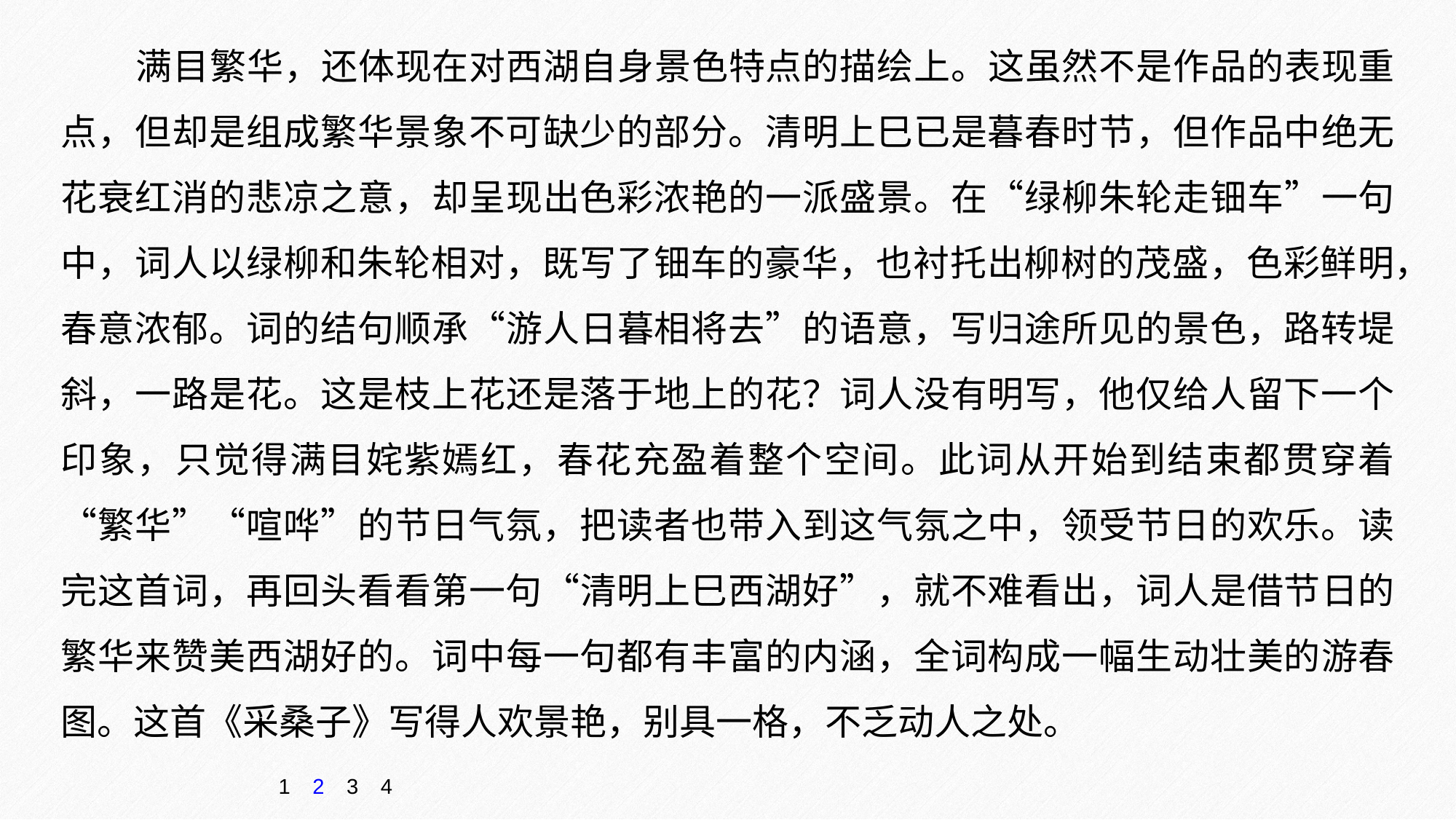

满目繁华，还体现在对西湖自身景色特点的描绘上。这虽然不是作品的表现重点，但却是组成繁华景象不可缺少的部分。清明上巳已是暮春时节，但作品中绝无花衰红消的悲凉之意，却呈现出色彩浓艳的一派盛景。在“绿柳朱轮走钿车”一句中，词人以绿柳和朱轮相对，既写了钿车的豪华，也衬托出柳树的茂盛，色彩鲜明，春意浓郁。词的结句顺承“游人日暮相将去”的语意，写归途所见的景色，路转堤斜，一路是花。这是枝上花还是落于地上的花？词人没有明写，他仅给人留下一个印象，只觉得满目姹紫嫣红，春花充盈着整个空间。此词从开始到结束都贯穿着“繁华”“喧哗”的节日气氛，把读者也带入到这气氛之中，领受节日的欢乐。读完这首词，再回头看看第一句“清明上巳西湖好”，就不难看出，词人是借节日的繁华来赞美西湖好的。词中每一句都有丰富的内涵，全词构成一幅生动壮美的游春图。这首《采桑子》写得人欢景艳，别具一格，不乏动人之处。
1
2
3
4